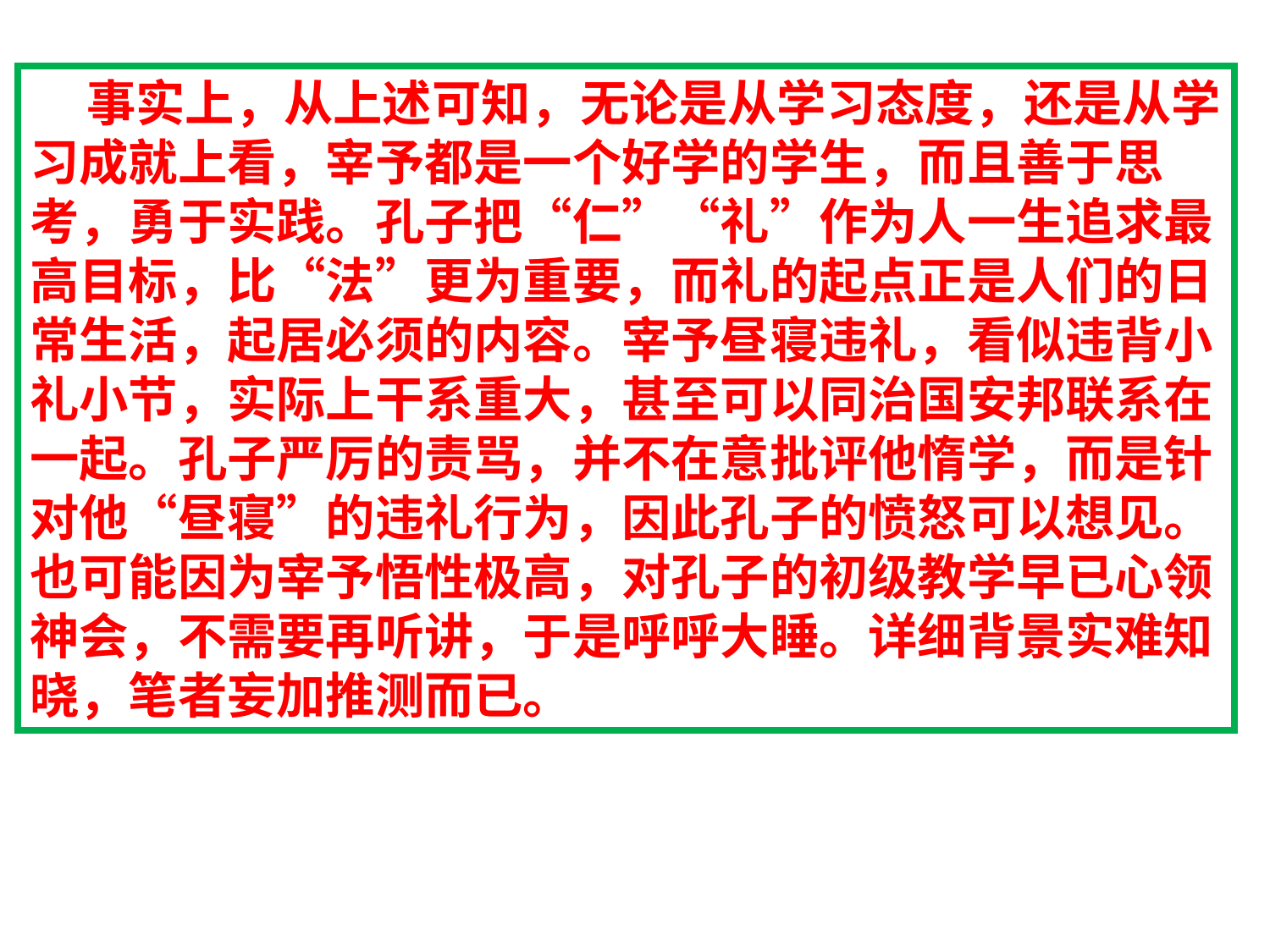

事实上，从上述可知，无论是从学习态度，还是从学习成就上看，宰予都是一个好学的学生，而且善于思考，勇于实践。孔子把“仁”“礼”作为人一生追求最高目标，比“法”更为重要，而礼的起点正是人们的日常生活，起居必须的内容。宰予昼寝违礼，看似违背小礼小节，实际上干系重大，甚至可以同治国安邦联系在一起。孔子严厉的责骂，并不在意批评他惰学，而是针对他“昼寝”的违礼行为，因此孔子的愤怒可以想见。也可能因为宰予悟性极高，对孔子的初级教学早已心领神会，不需要再听讲，于是呼呼大睡。详细背景实难知晓，笔者妄加推测而已。